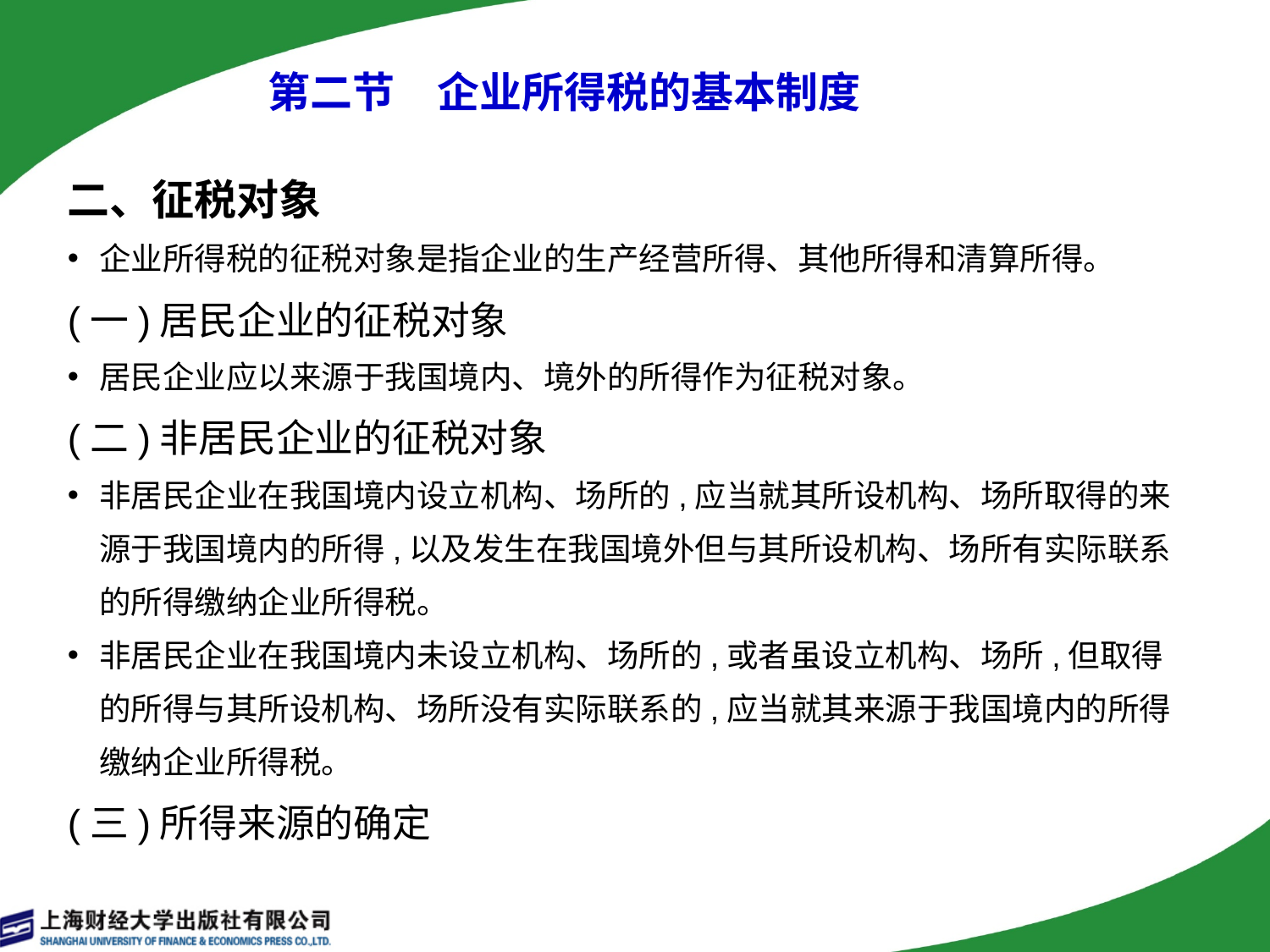

第二节　企业所得税的基本制度
二、征税对象
企业所得税的征税对象是指企业的生产经营所得、其他所得和清算所得。
(一)居民企业的征税对象
居民企业应以来源于我国境内、境外的所得作为征税对象。
(二)非居民企业的征税对象
非居民企业在我国境内设立机构、场所的,应当就其所设机构、场所取得的来源于我国境内的所得,以及发生在我国境外但与其所设机构、场所有实际联系的所得缴纳企业所得税。
非居民企业在我国境内未设立机构、场所的,或者虽设立机构、场所,但取得的所得与其所设机构、场所没有实际联系的,应当就其来源于我国境内的所得缴纳企业所得税。
(三)所得来源的确定